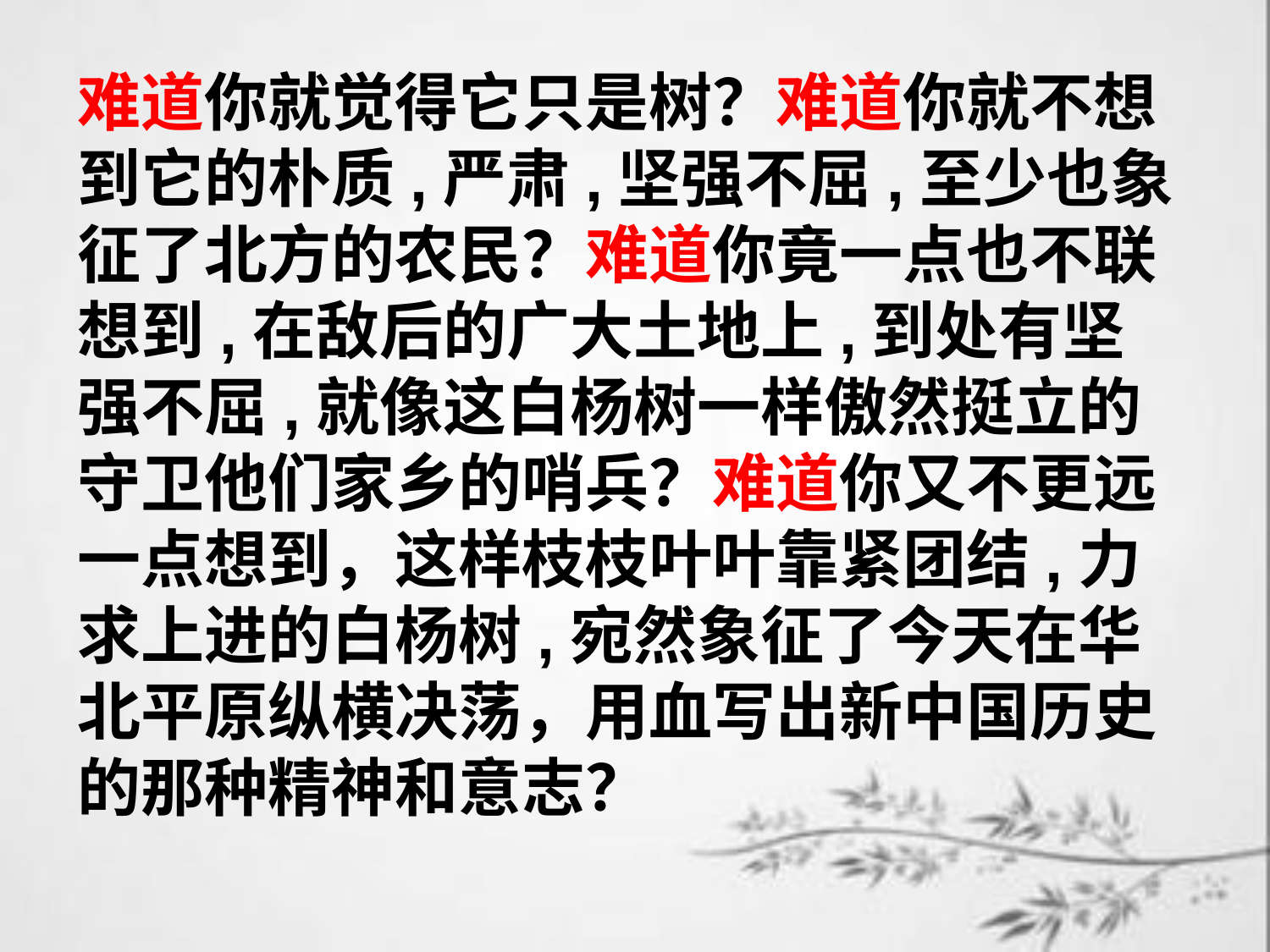

难道你就觉得它只是树？难道你就不想到它的朴质,严肃,坚强不屈,至少也象征了北方的农民？难道你竟一点也不联想到,在敌后的广大土地上,到处有坚强不屈,就像这白杨树一样傲然挺立的守卫他们家乡的哨兵？难道你又不更远一点想到，这样枝枝叶叶靠紧团结,力求上进的白杨树,宛然象征了今天在华北平原纵横决荡，用血写出新中国历史的那种精神和意志？